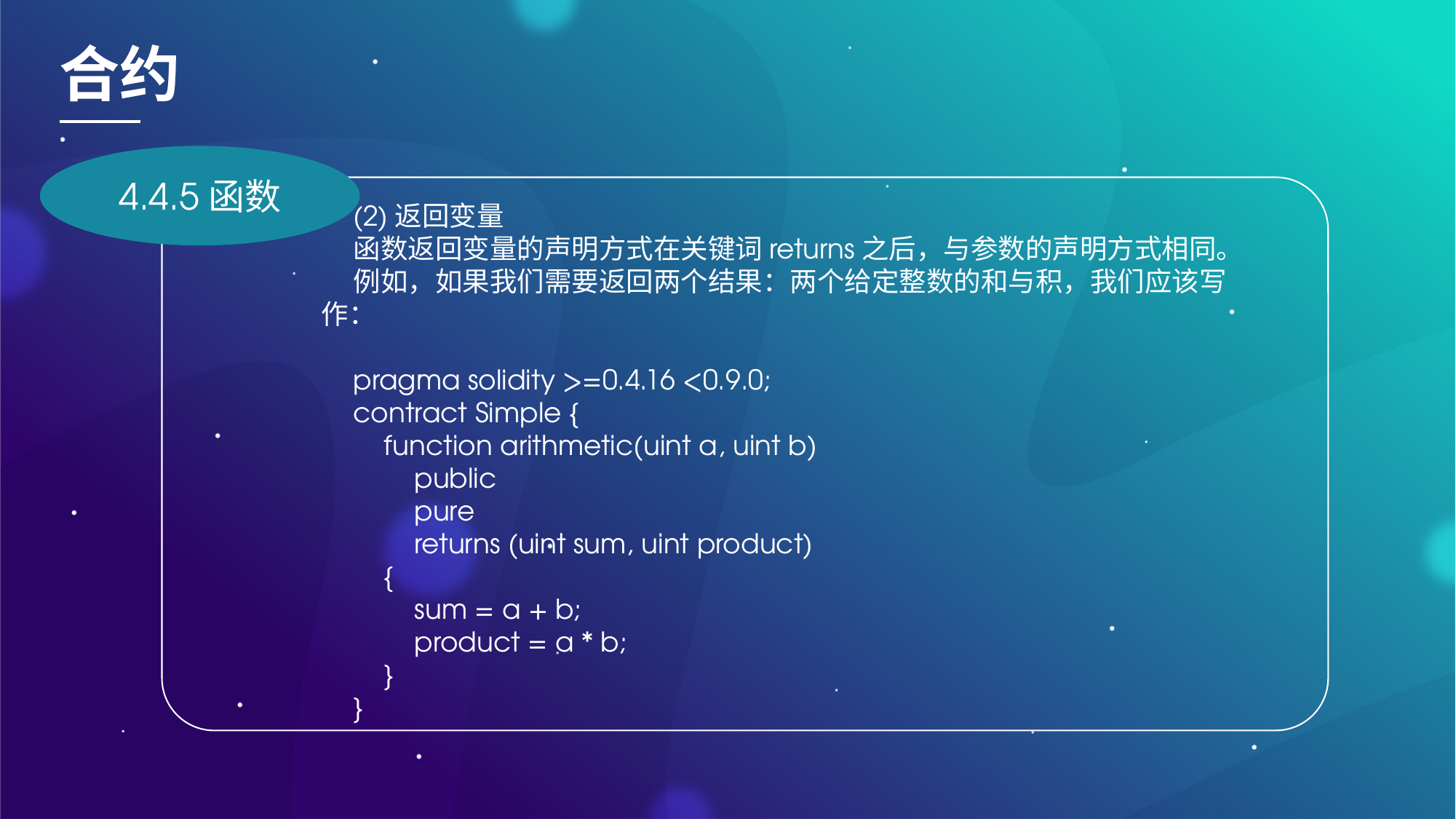

合约
4.4.5函数

(2)返回变量
函数返回变量的声明方式在关键词returns之后，与参数的声明方式相同。
例如，如果我们需要返回两个结果：两个给定整数的和与积，我们应该写作：

pragma solidity >=0.4.16 <0.9.0;
contract Simple {
    function arithmetic(uint a, uint b)
        public
        pure
        returns (uint sum, uint product)
    {
        sum = a + b;
        product = a * b;
    }
}